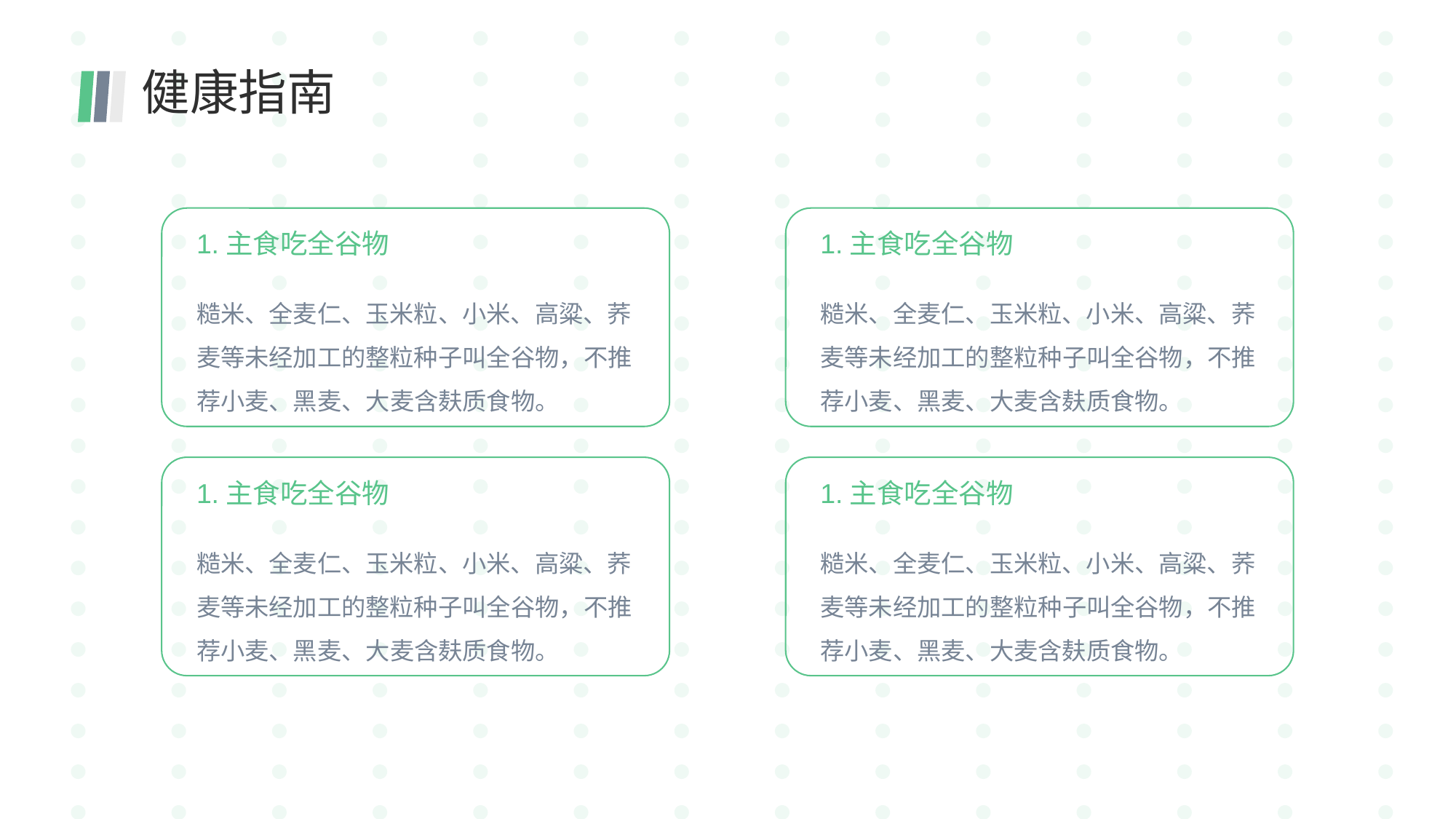

健康指南

1.主食吃全谷物
1.主食吃全谷物
糙米、全麦仁、玉米粒、小米、高粱、荞麦等未经加工的整粒种子叫全谷物，不推荐小麦、黑麦、大麦含麸质食物。
糙米、全麦仁、玉米粒、小米、高粱、荞麦等未经加工的整粒种子叫全谷物，不推荐小麦、黑麦、大麦含麸质食物。

1.主食吃全谷物
1.主食吃全谷物
糙米、全麦仁、玉米粒、小米、高粱、荞麦等未经加工的整粒种子叫全谷物，不推荐小麦、黑麦、大麦含麸质食物。
糙米、全麦仁、玉米粒、小米、高粱、荞麦等未经加工的整粒种子叫全谷物，不推荐小麦、黑麦、大麦含麸质食物。